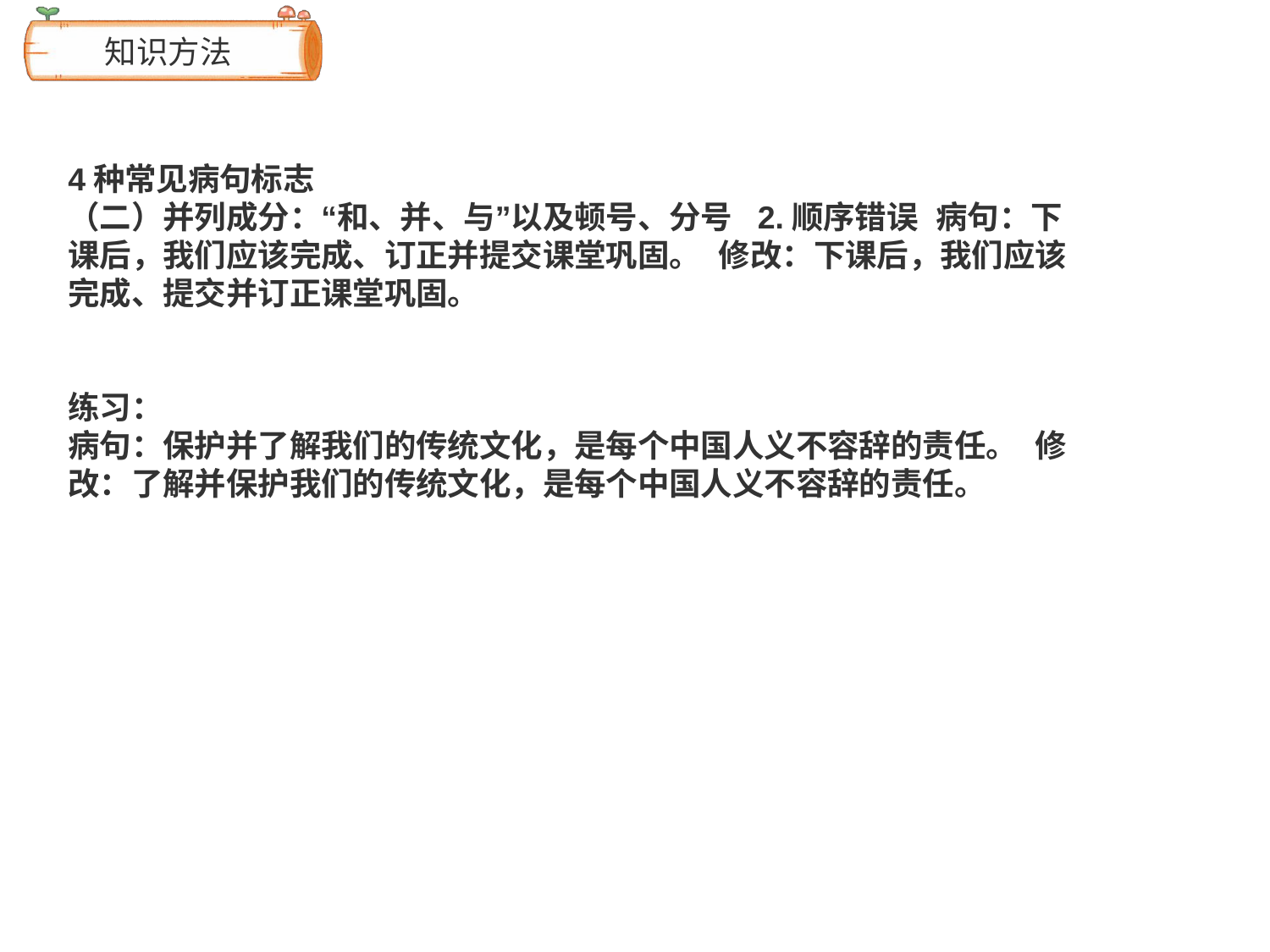

# 知识方法
4种常见病句标志
（二）并列成分：“和、并、与”以及顿号、分号  2.顺序错误  病句：下课后，我们应该完成、订正并提交课堂巩固。  修改：下课后，我们应该完成、提交并订正课堂巩固。

练习：
病句：保护并了解我们的传统文化，是每个中国人义不容辞的责任。  修改：了解并保护我们的传统文化，是每个中国人义不容辞的责任。